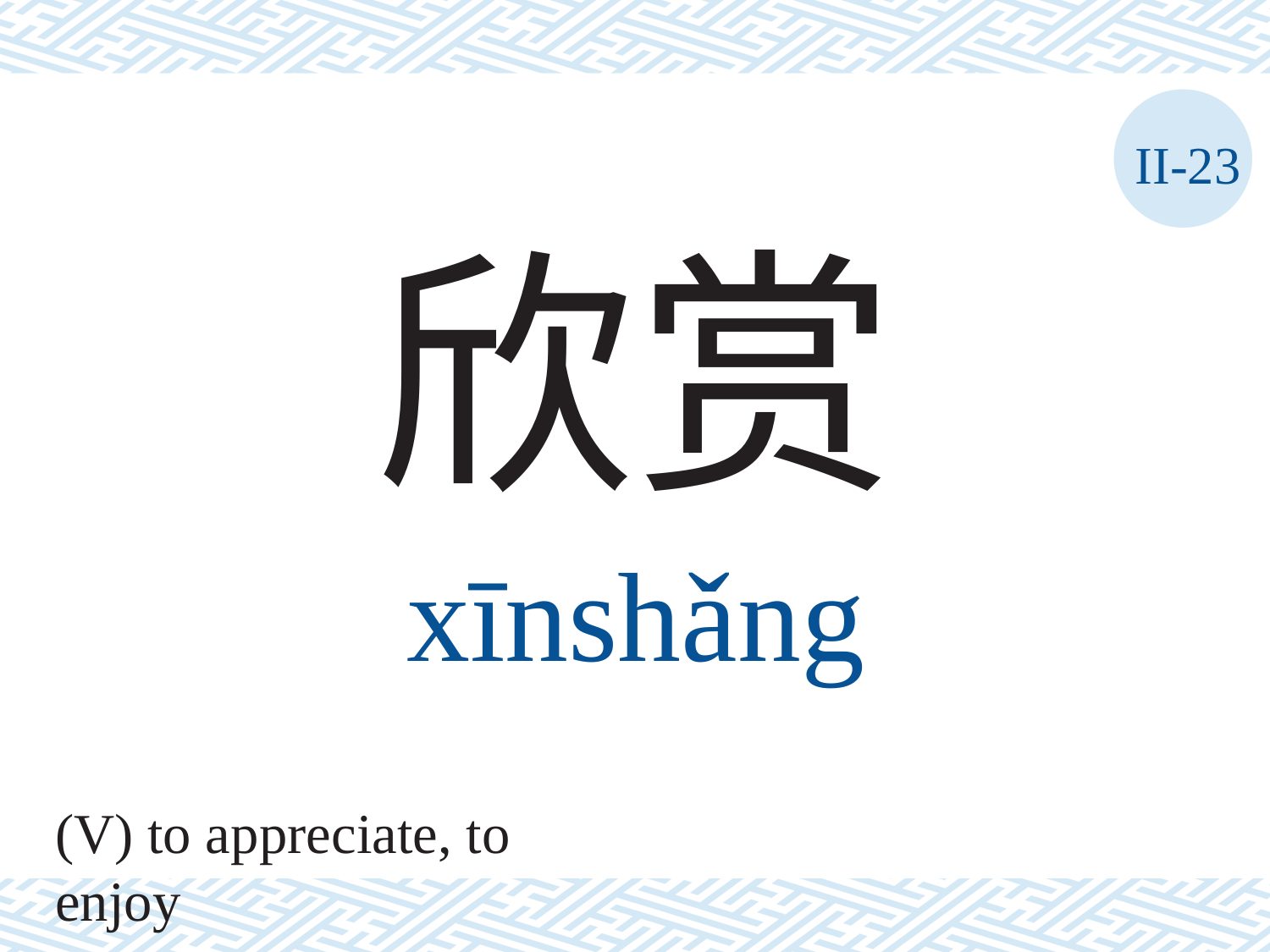

II-23
欣赏
xīnshǎng
(V) to appreciate, to enjoy